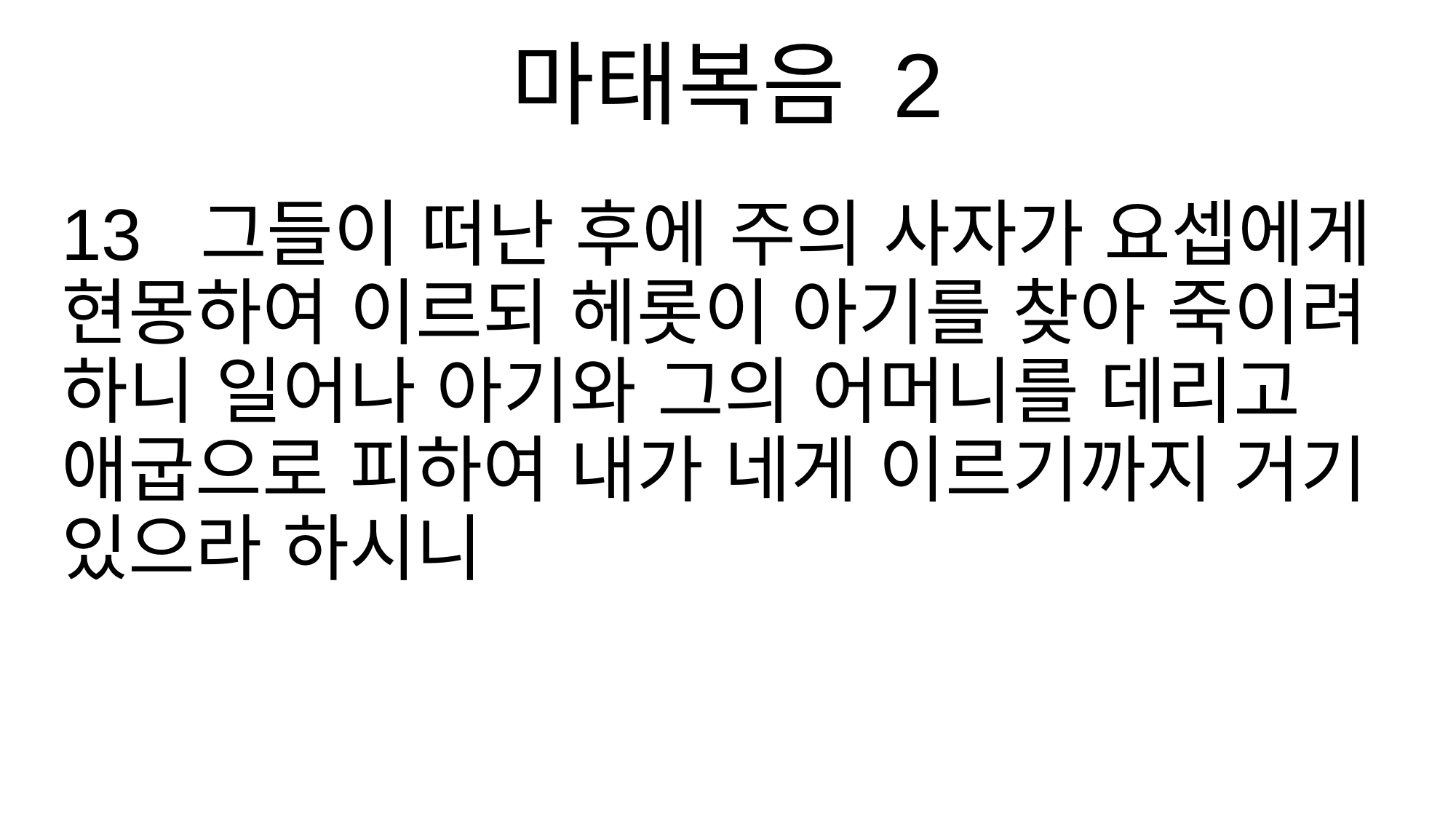

마태복음 2
13  그들이 떠난 후에 주의 사자가 요셉에게 현몽하여 이르되 헤롯이 아기를 찾아 죽이려 하니 일어나 아기와 그의 어머니를 데리고 애굽으로 피하여 내가 네게 이르기까지 거기 있으라 하시니